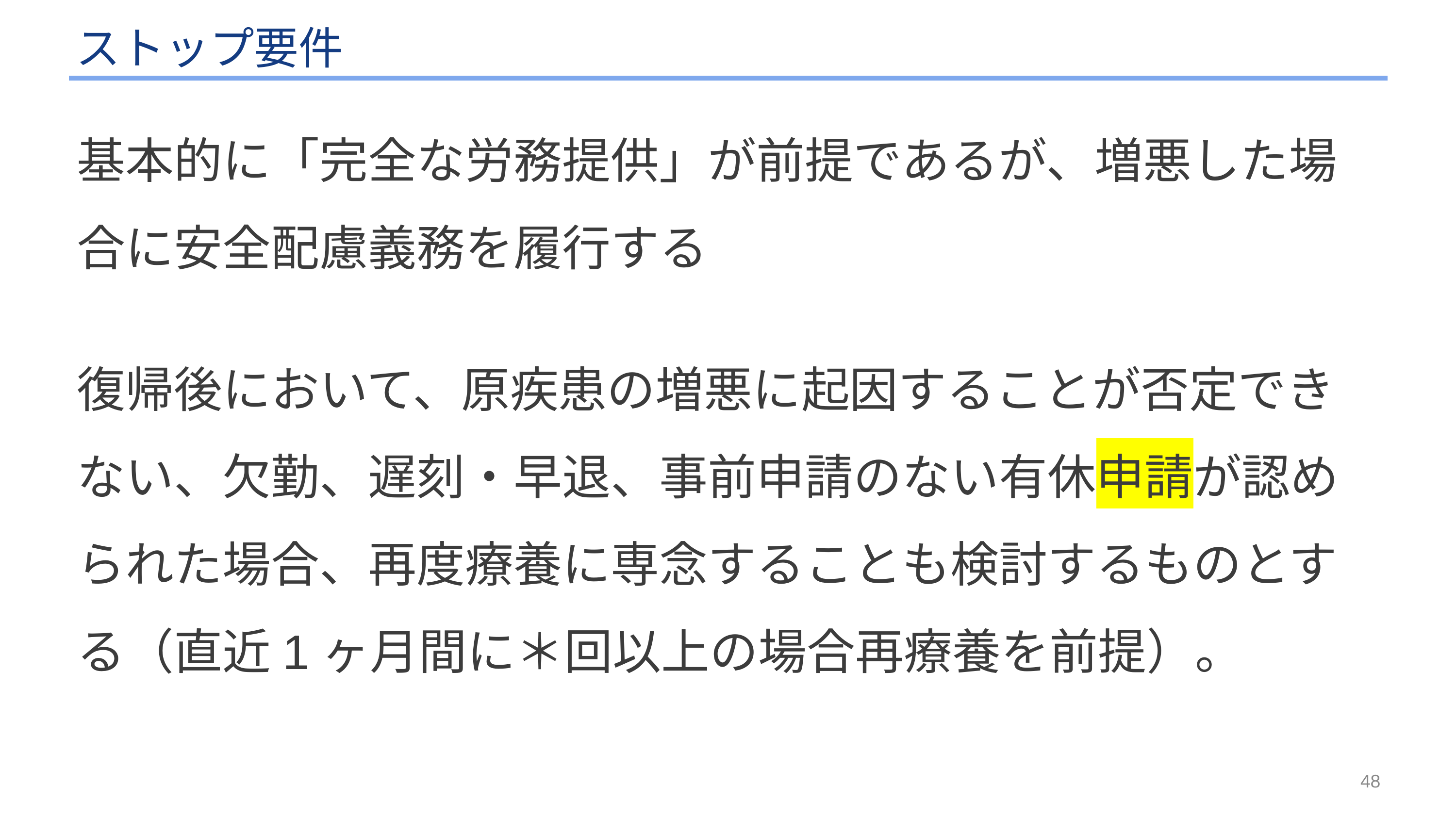

# ストップ要件
基本的に「完全な労務提供」が前提であるが、増悪した場合に安全配慮義務を履行する
復帰後において、原疾患の増悪に起因することが否定できない、欠勤、遅刻・早退、事前申請のない有休申請が認められた場合、再度療養に専念することも検討するものとする（直近1ヶ月間に＊回以上の場合再療養を前提）。
48